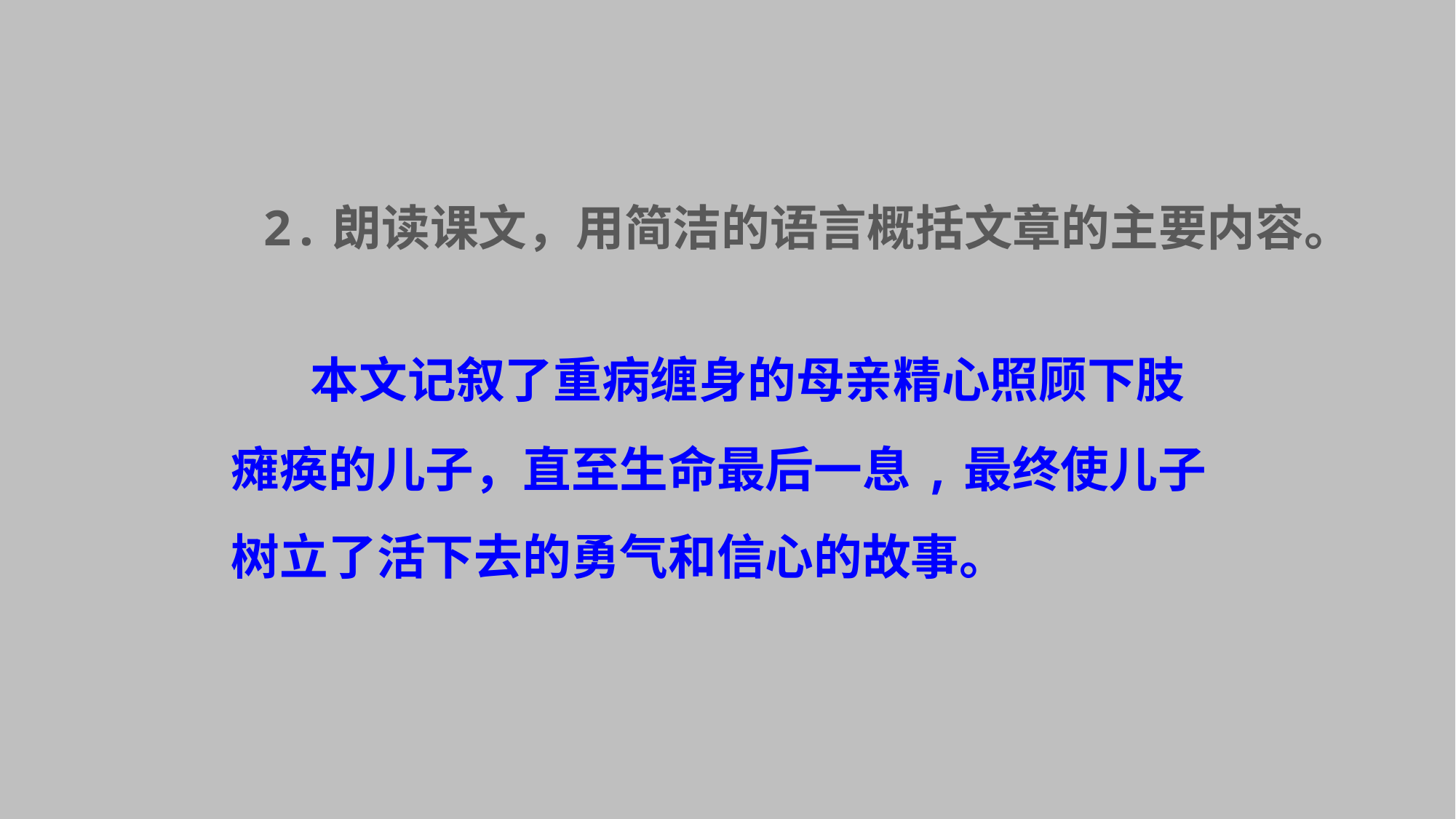

2.朗读课文，用简洁的语言概括文章的主要内容。
     本文记叙了重病缠身的母亲精心照顾下肢瘫痪的儿子，直至生命最后一息,最终使儿子树立了活下去的勇气和信心的故事。